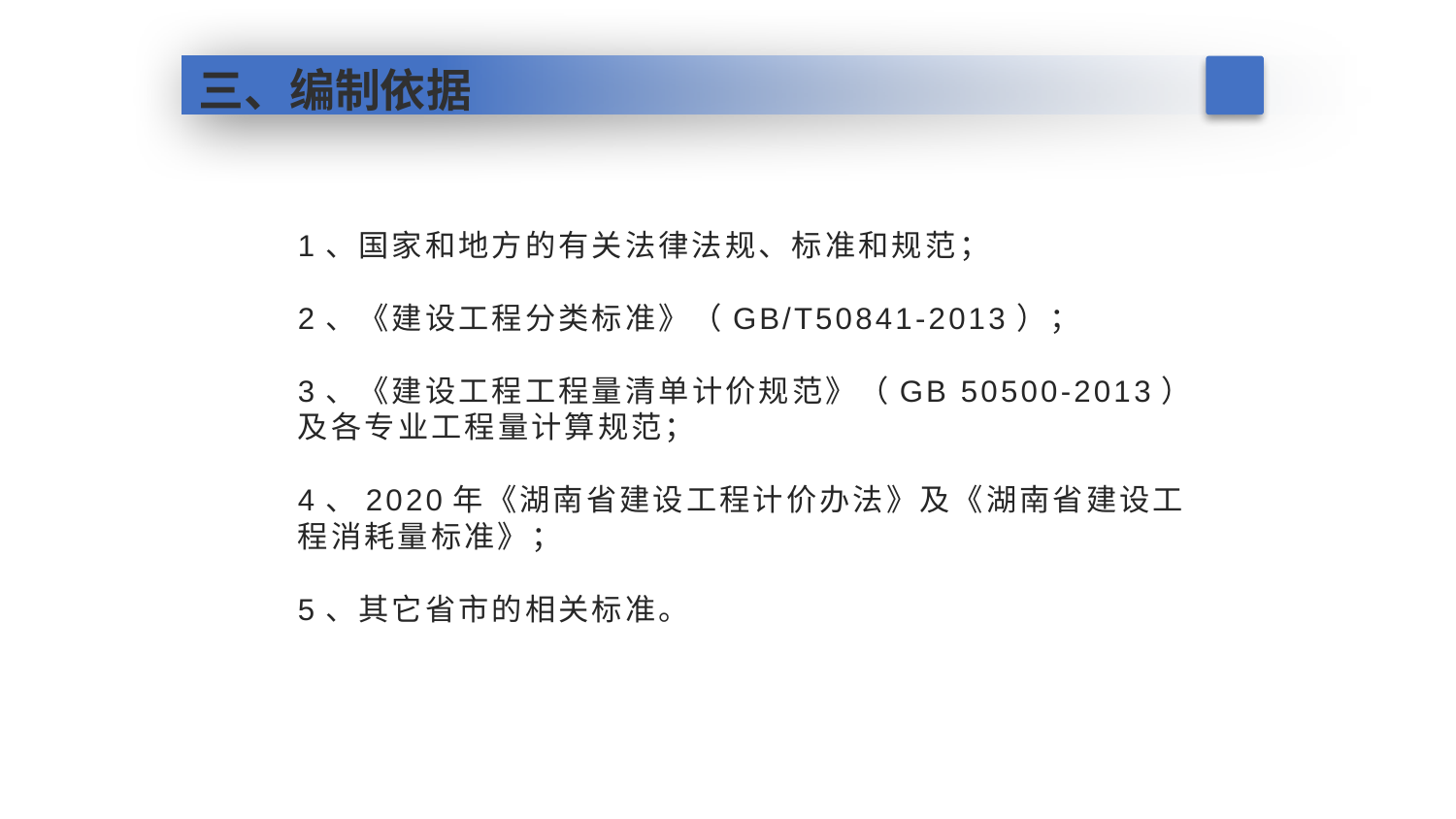

# 三、编制依据
1、国家和地方的有关法律法规、标准和规范；

2、《建设工程分类标准》（GB/T50841-2013）；

3、《建设工程工程量清单计价规范》（GB 50500-2013）及各专业工程量计算规范；

4、2020年《湖南省建设工程计价办法》及《湖南省建设工程消耗量标准》；

5、其它省市的相关标准。